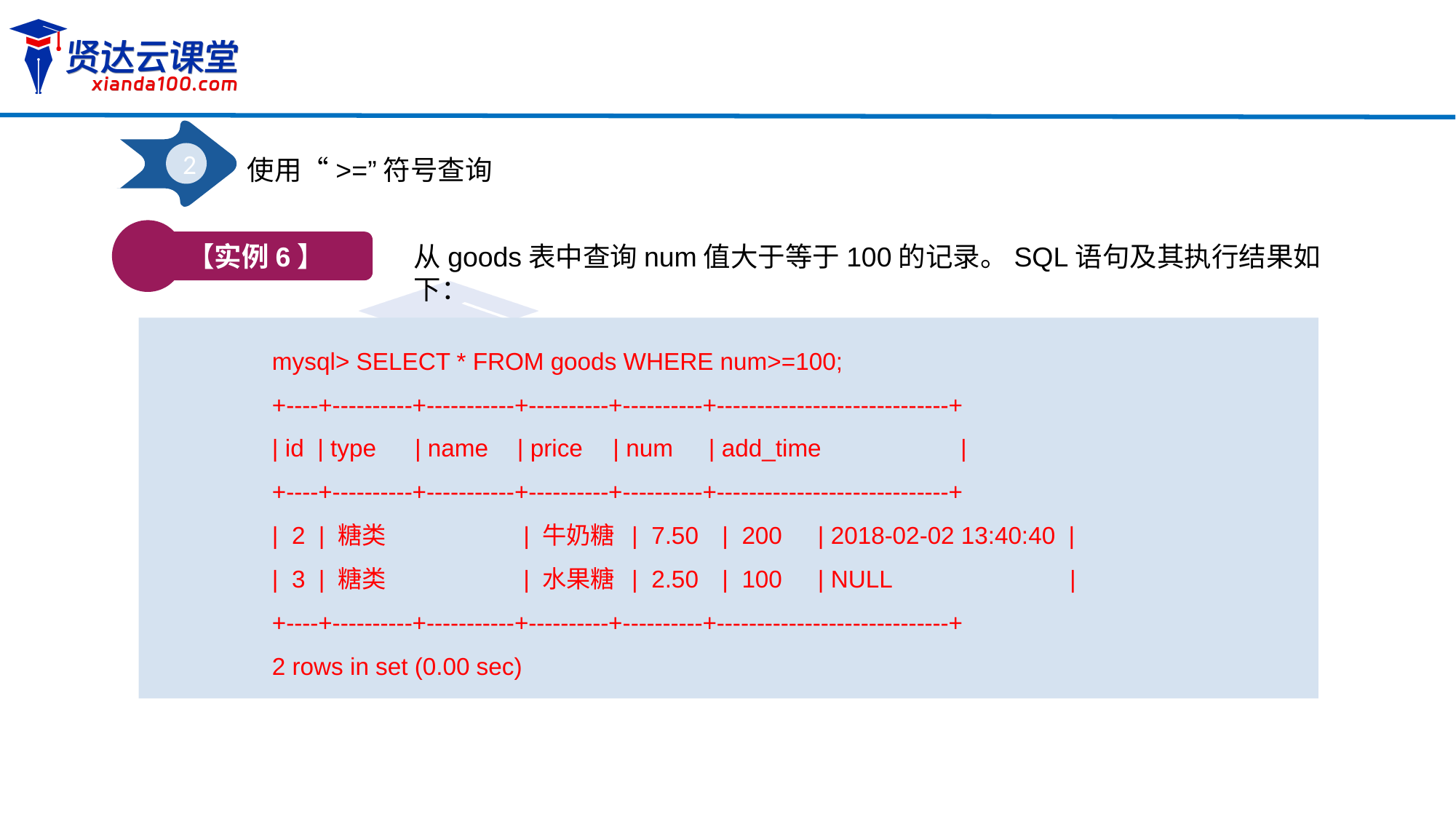

2
使用“>=”符号查询

【实例6】
从goods表中查询num值大于等于100的记录。SQL语句及其执行结果如下：

mysql> SELECT * FROM goods WHERE num>=100;
+----+----------+-----------+----------+----------+-----------------------------+
| id  | type	     | name	    | price	  | num	| add_time	     |
+----+----------+-----------+----------+----------+-----------------------------+
|  2  | 糖类	     | 牛奶糖  |  7.50	  |  200	| 2018-02-02 13:40:40  |
|  3  | 糖类	     | 水果糖  |  2.50	  |  100	| NULL		     |
+----+----------+-----------+----------+----------+-----------------------------+
2 rows in set (0.00 sec)